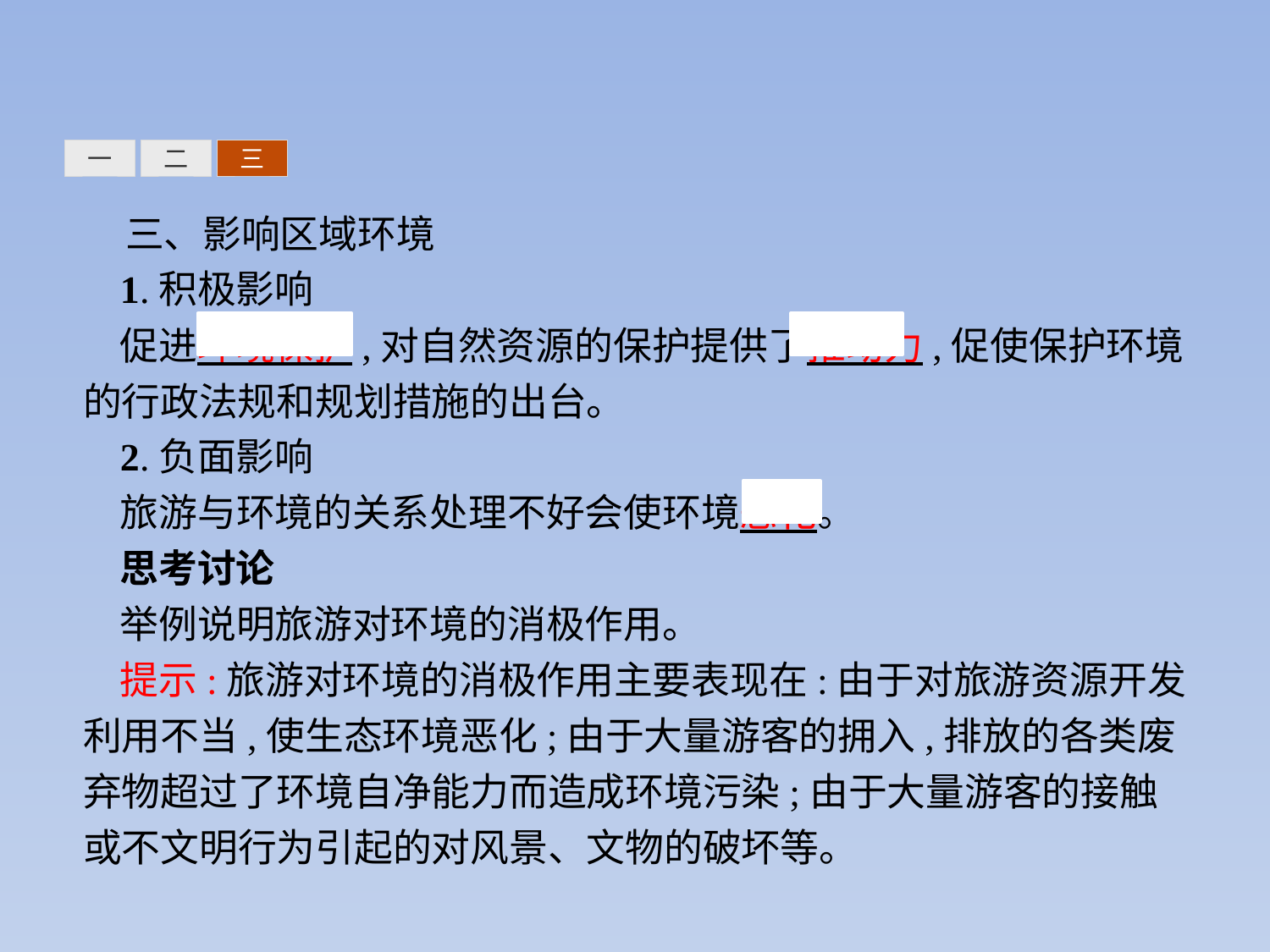

三
一
二
三、影响区域环境
1.积极影响
促进环境保护,对自然资源的保护提供了推动力,促使保护环境的行政法规和规划措施的出台。
2.负面影响
旅游与环境的关系处理不好会使环境恶化。
思考讨论
举例说明旅游对环境的消极作用。
提示:旅游对环境的消极作用主要表现在:由于对旅游资源开发利用不当,使生态环境恶化;由于大量游客的拥入,排放的各类废弃物超过了环境自净能力而造成环境污染;由于大量游客的接触或不文明行为引起的对风景、文物的破坏等。